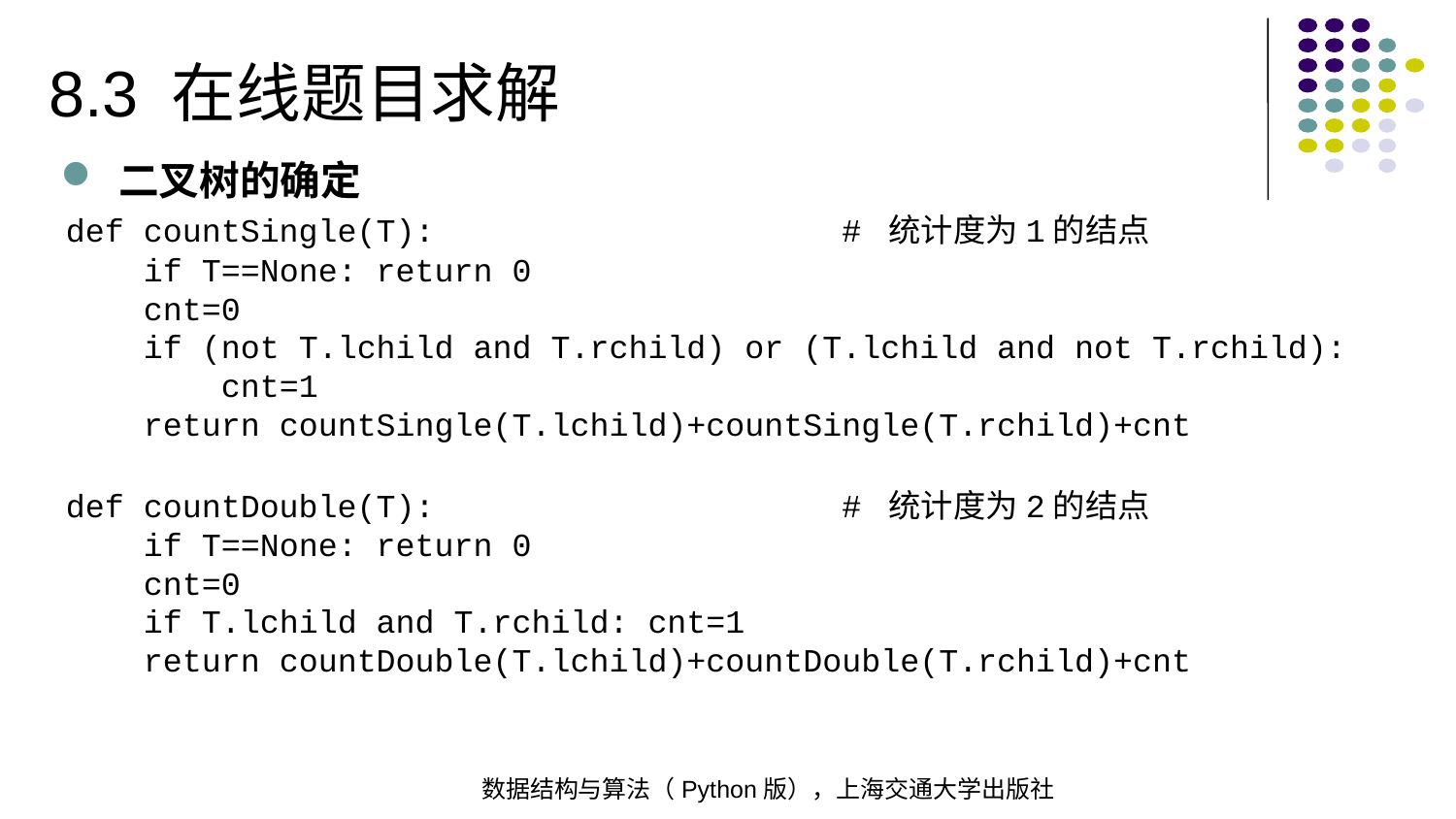

8.3 在线题目求解
二叉树的确定
def countSingle(T):                     # 统计度为1的结点
    if T==None: return 0
    cnt=0
    if (not T.lchild and T.rchild) or (T.lchild and not T.rchild):
        cnt=1
    return countSingle(T.lchild)+countSingle(T.rchild)+cnt
def countDouble(T):                     # 统计度为2的结点
    if T==None: return 0
    cnt=0
    if T.lchild and T.rchild: cnt=1
    return countDouble(T.lchild)+countDouble(T.rchild)+cnt